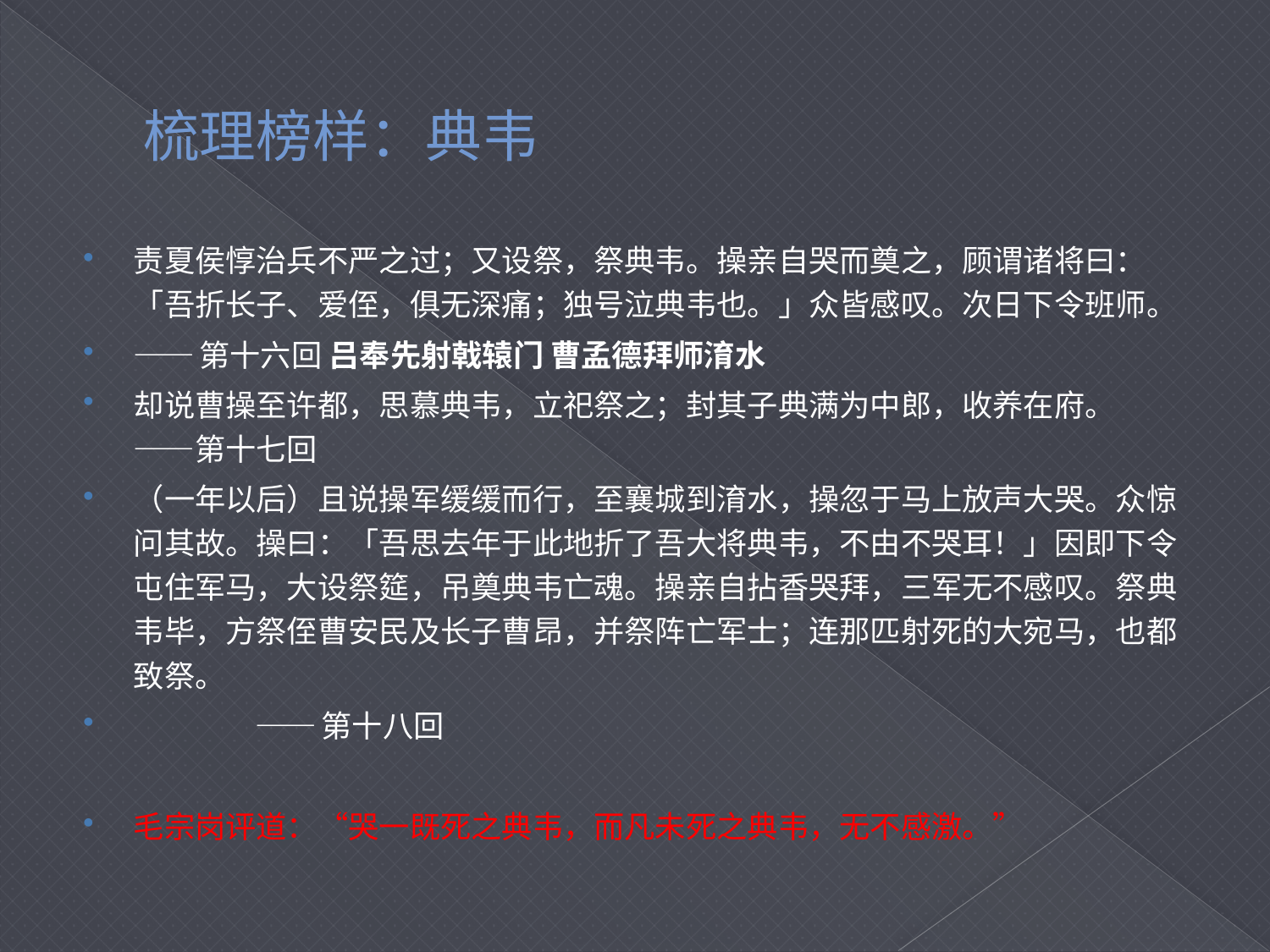

# 梳理榜样：典韦
责夏侯惇治兵不严之过；又设祭，祭典韦。操亲自哭而奠之，顾谓诸将曰：「吾折长子、爱侄，俱无深痛；独号泣典韦也。」众皆感叹。次日下令班师。
——第十六回 吕奉先射戟辕门 曹孟德拜师淯水
却说曹操至许都，思慕典韦，立祀祭之；封其子典满为中郎，收养在府。    ——第十七回
（一年以后）且说操军缓缓而行，至襄城到淯水，操忽于马上放声大哭。众惊问其故。操曰：「吾思去年于此地折了吾大将典韦，不由不哭耳！」因即下令屯住军马，大设祭筵，吊奠典韦亡魂。操亲自拈香哭拜，三军无不感叹。祭典韦毕，方祭侄曹安民及长子曹昂，并祭阵亡军士；连那匹射死的大宛马，也都致祭。
                  ——第十八回

毛宗岗评道：“哭一既死之典韦，而凡未死之典韦，无不感激。”